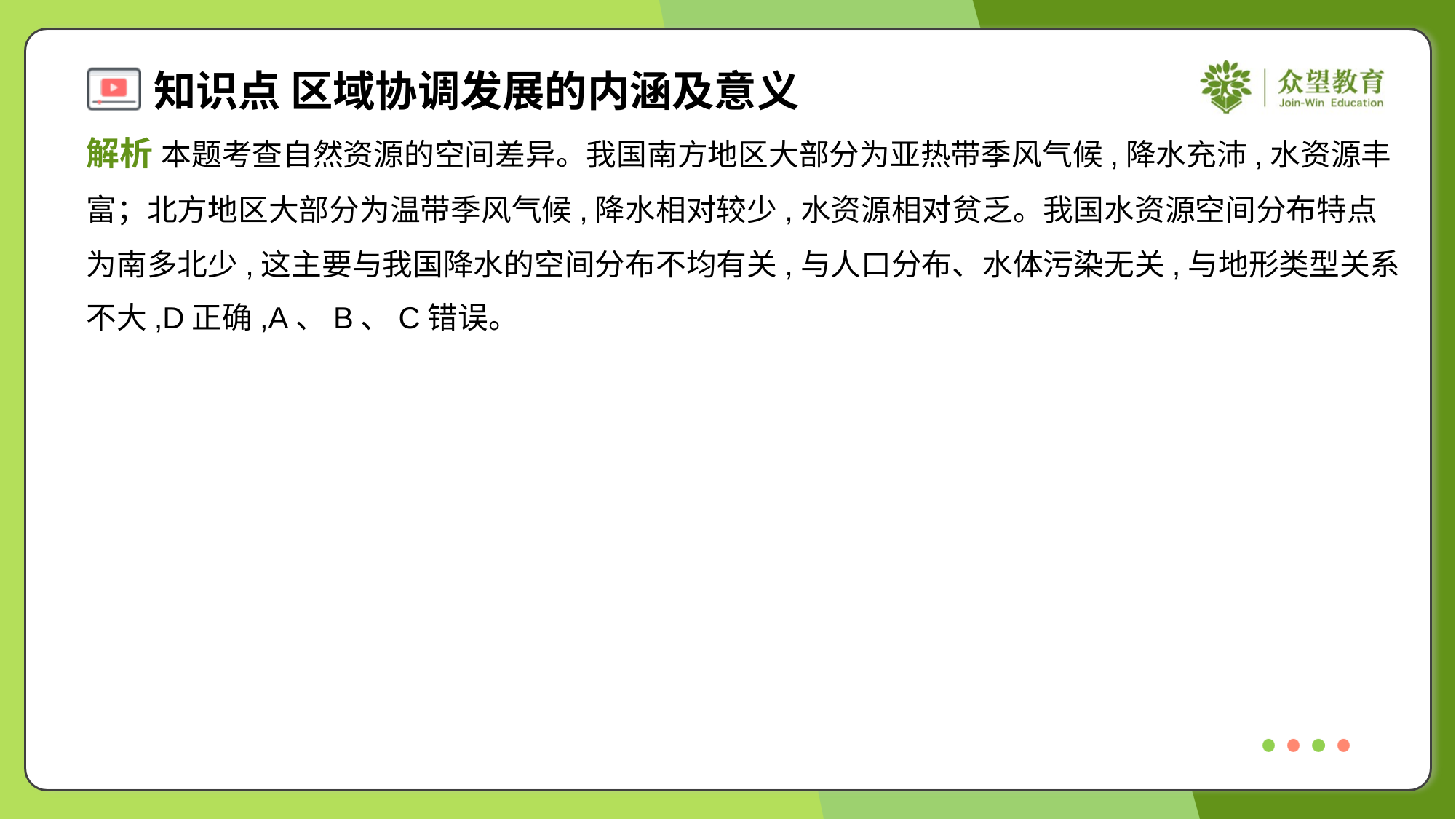

解析 本题考查自然资源的空间差异。我国南方地区大部分为亚热带季风气候,降水充沛,水资源丰
富；北方地区大部分为温带季风气候,降水相对较少,水资源相对贫乏。我国水资源空间分布特点
为南多北少,这主要与我国降水的空间分布不均有关,与人口分布、水体污染无关,与地形类型关系
不大,D正确,A、B、C错误。